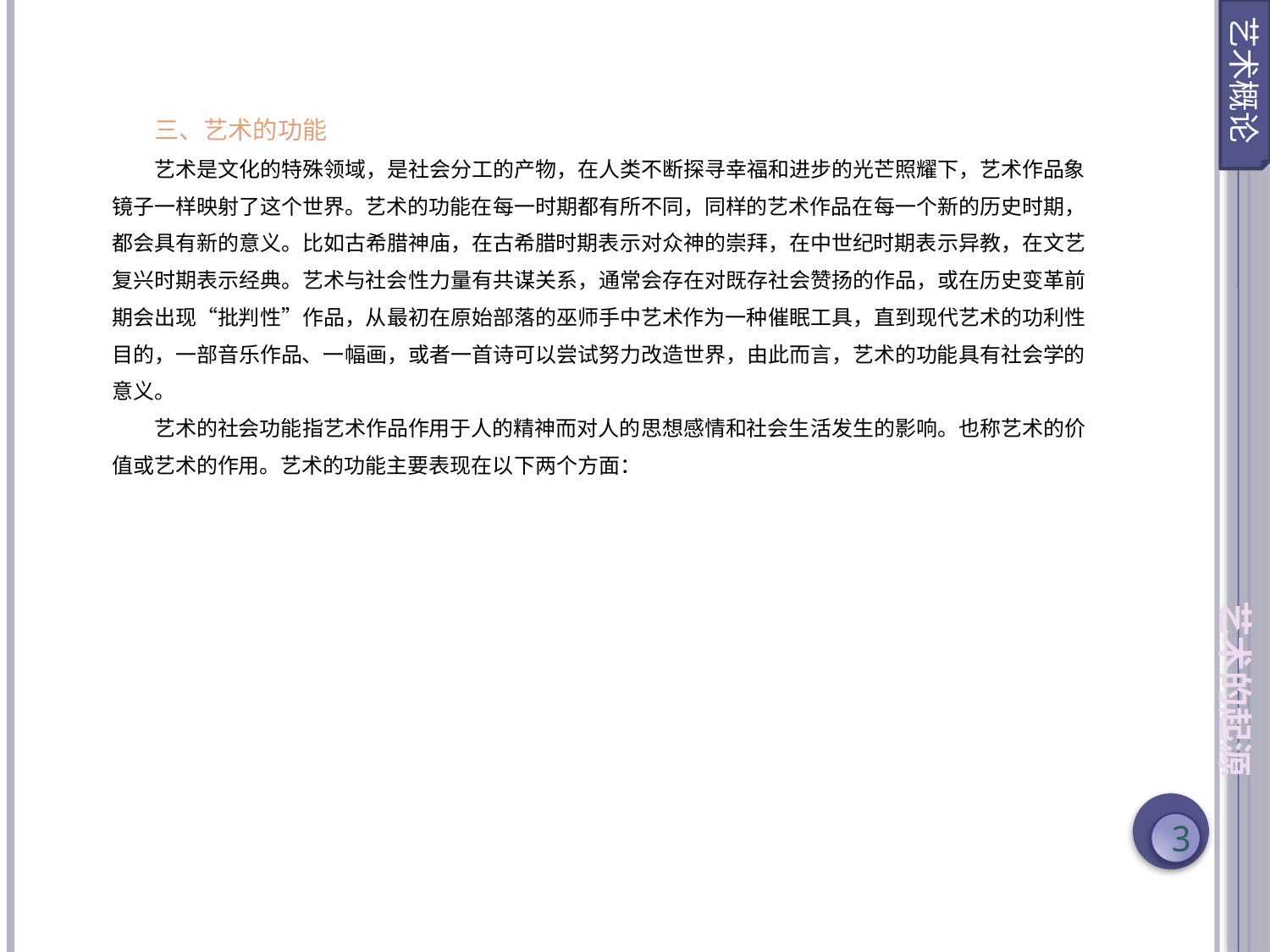

艺术概论
三、艺术的功能
艺术是文化的特殊领域，是社会分工的产物，在人类不断探寻幸福和进步的光芒照耀下，艺术作品象镜子一样映射了这个世界。艺术的功能在每一时期都有所不同，同样的艺术作品在每一个新的历史时期，都会具有新的意义。比如古希腊神庙，在古希腊时期表示对众神的崇拜，在中世纪时期表示异教，在文艺复兴时期表示经典。艺术与社会性力量有共谋关系，通常会存在对既存社会赞扬的作品，或在历史变革前期会出现“批判性”作品，从最初在原始部落的巫师手中艺术作为一种催眠工具，直到现代艺术的功利性目的，一部音乐作品、一幅画，或者一首诗可以尝试努力改造世界，由此而言，艺术的功能具有社会学的意义。
艺术的社会功能指艺术作品作用于人的精神而对人的思想感情和社会生活发生的影响。也称艺术的价值或艺术的作用。艺术的功能主要表现在以下两个方面：
艺术的起源
3